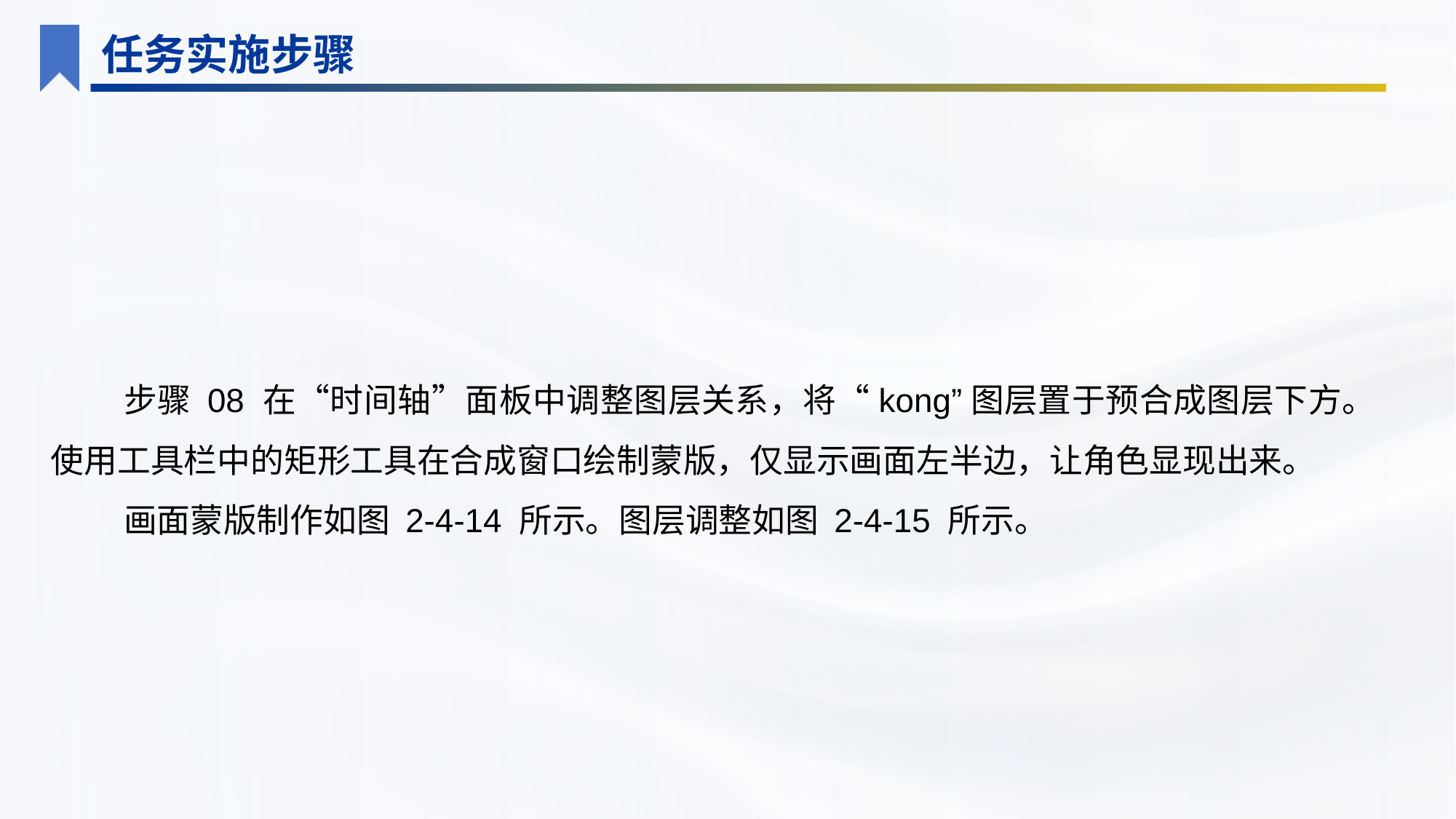

任务实施步骤
步骤 08 在“时间轴”面板中调整图层关系，将“kong”图层置于预合成图层下方。使用工具栏中的矩形工具在合成窗口绘制蒙版，仅显示画面左半边，让角色显现出来。
画面蒙版制作如图 2-4-14 所示。图层调整如图 2-4-15 所示。